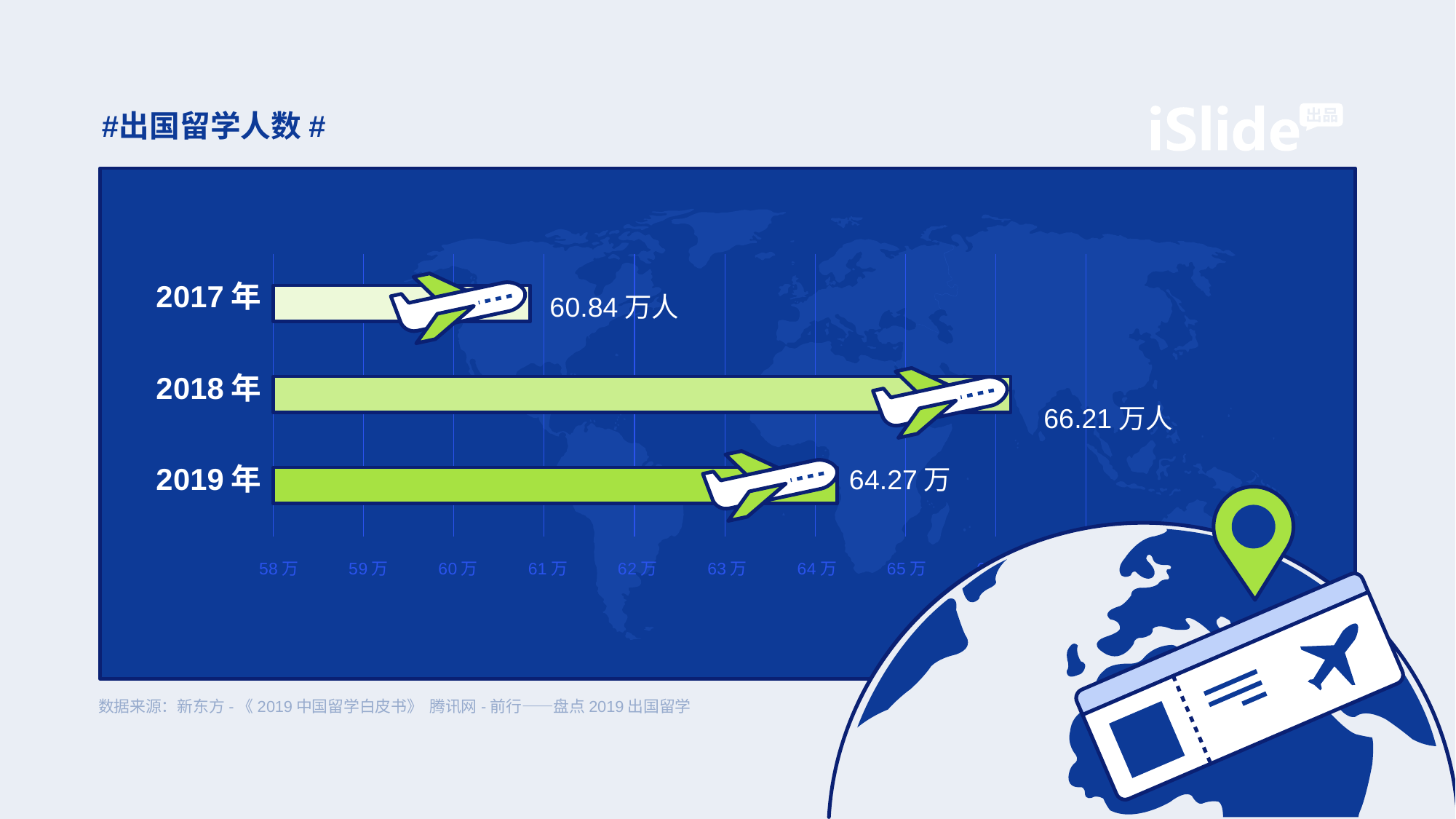

# 出国留学人数#

2 017年
6 0.84万人

2 018年

66 .21万人

2 019年
6 4.27万

5 8万
5 9万
6 0万
6 1万
6 2万
6 3万
6 4万
6 5万
6 6万
6 7万
数据来源：新东方-《2 019中国留学白皮书》  腾讯网-前行——盘点2019出国留学